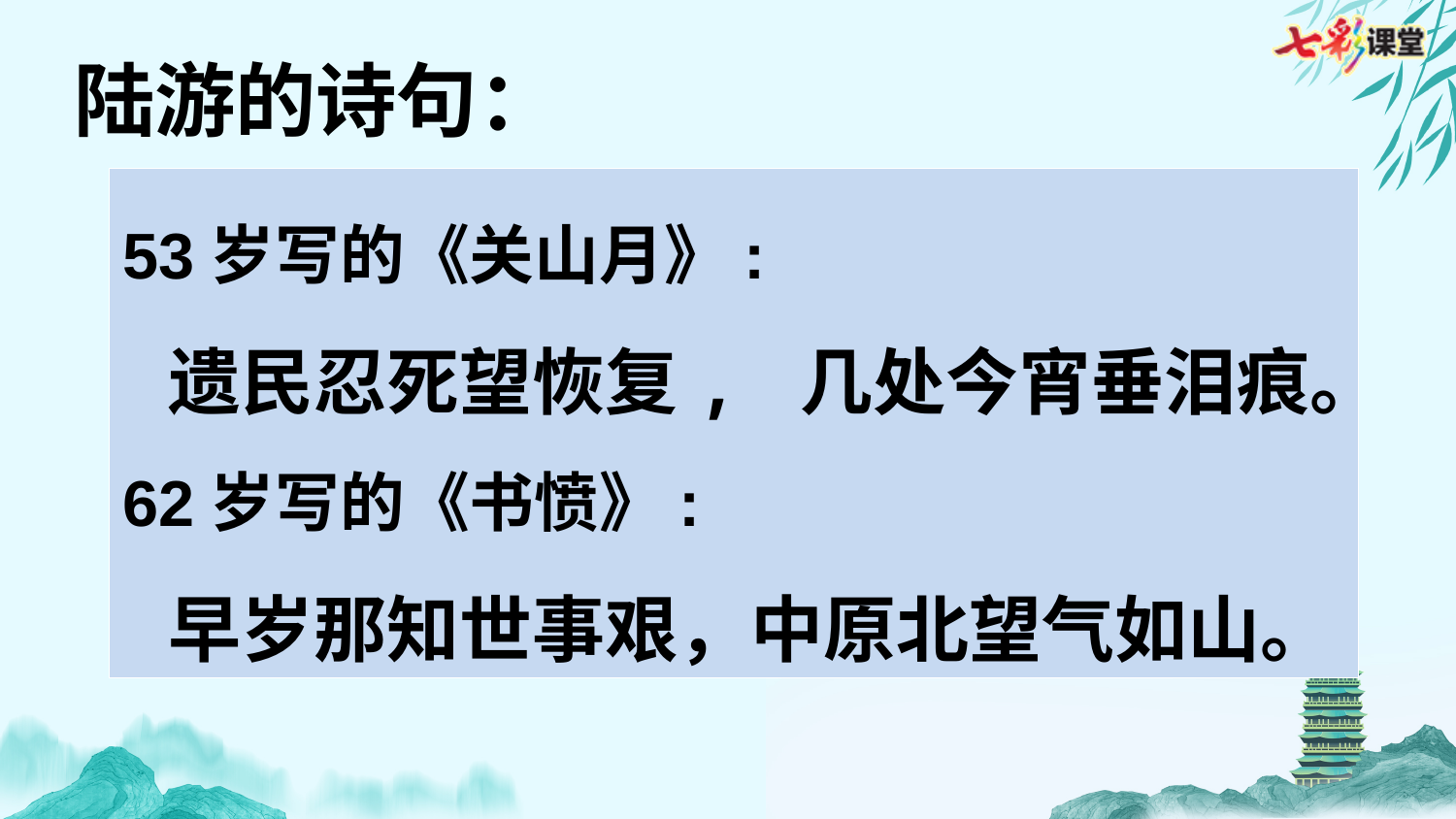

陆游的诗句：
53岁写的《关山月》:
  遗民忍死望恢复, 几处今宵垂泪痕。
62岁写的《书愤》:
  早岁那知世事艰，中原北望气如山。